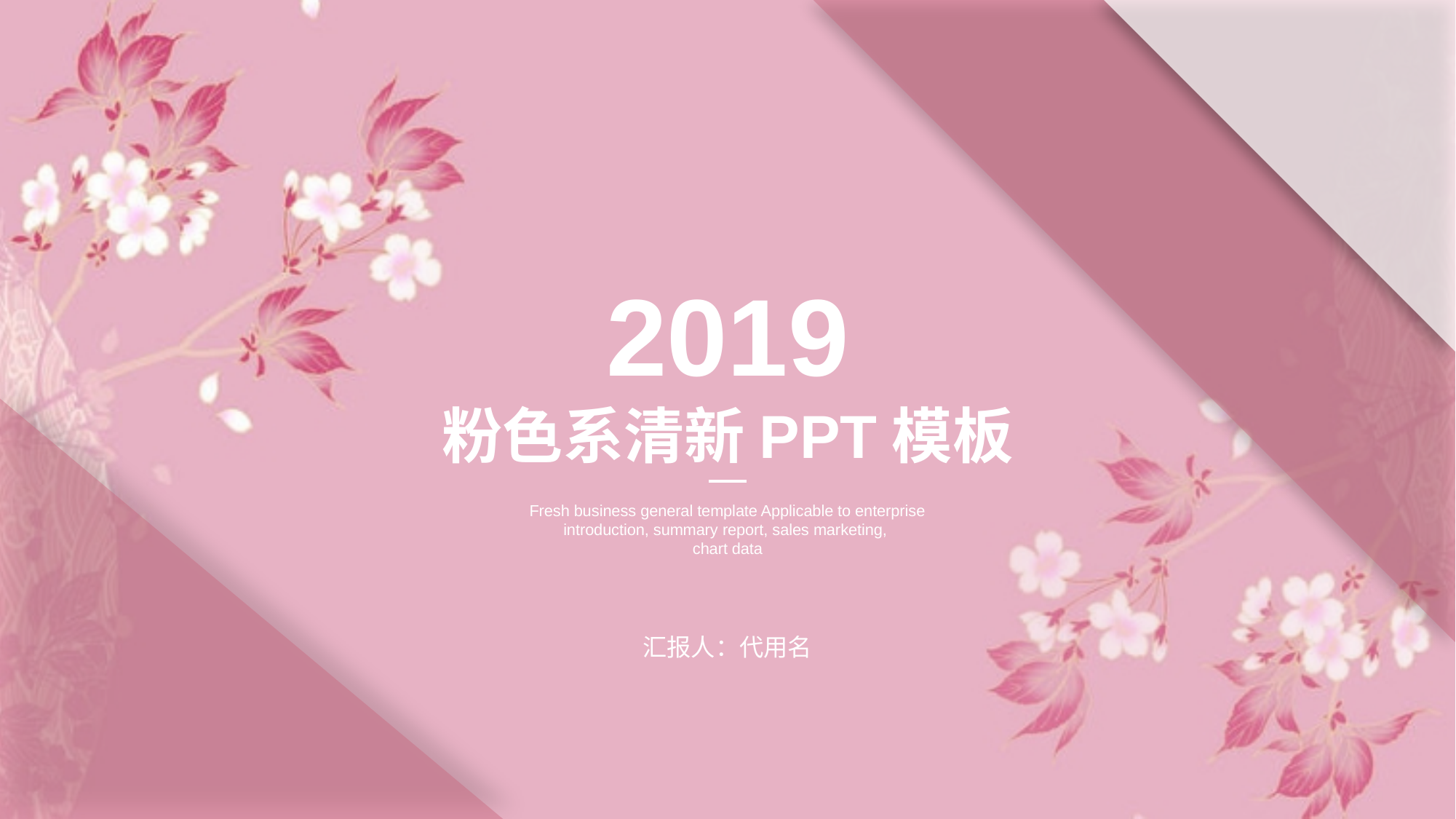

2019
粉色系清新PPT模板

Fresh business general template Applicable to enterprise introduction, summary report, sales marketing,
chart data
汇报人：代用名